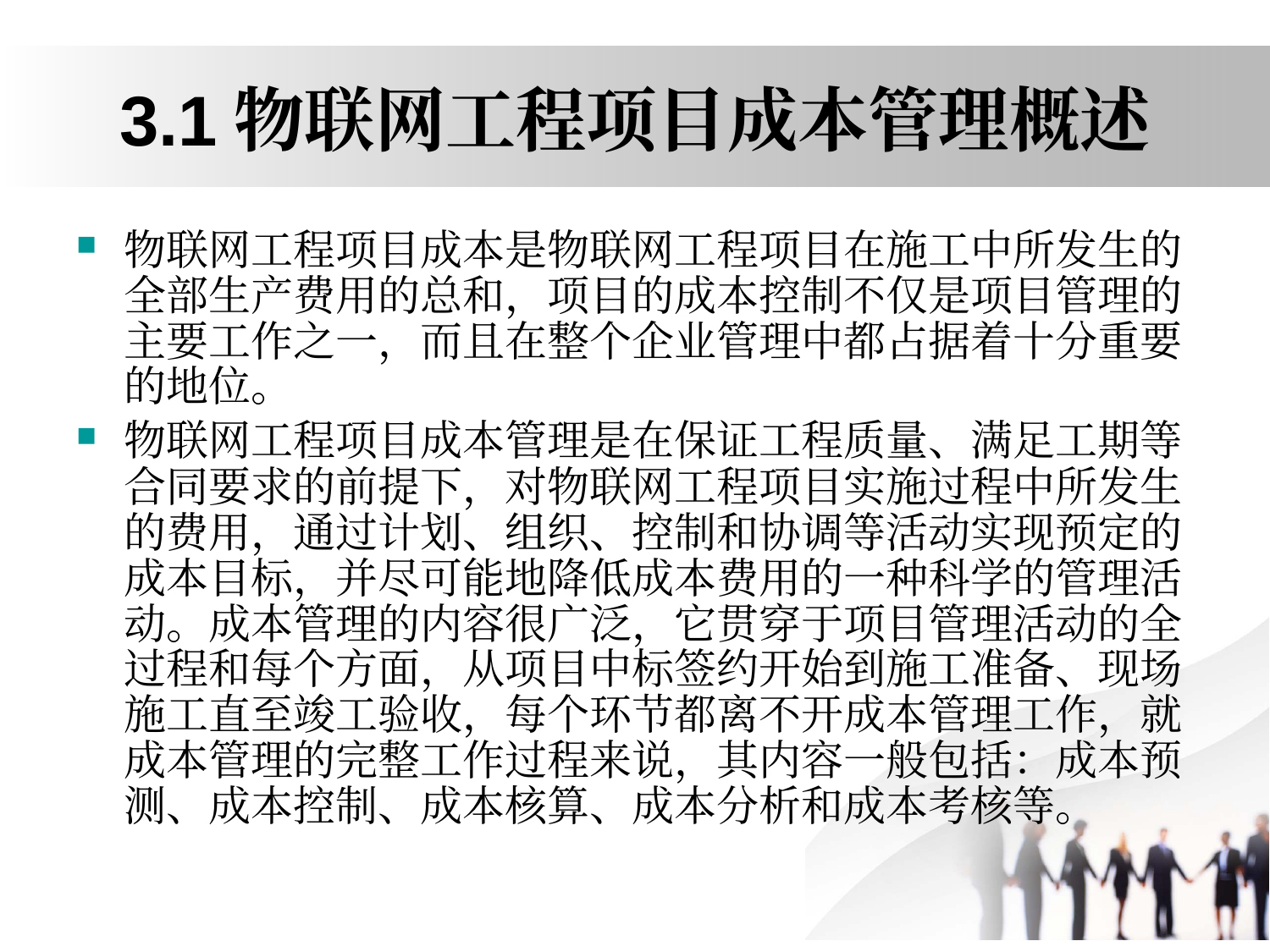

# 3.1物联网工程项目成本管理概述
物联网工程项目成本是物联网工程项目在施工中所发生的全部生产费用的总和，项目的成本控制不仅是项目管理的主要工作之一，而且在整个企业管理中都占据着十分重要的地位。
物联网工程项目成本管理是在保证工程质量、满足工期等合同要求的前提下，对物联网工程项目实施过程中所发生的费用，通过计划、组织、控制和协调等活动实现预定的成本目标，并尽可能地降低成本费用的一种科学的管理活动。成本管理的内容很广泛，它贯穿于项目管理活动的全过程和每个方面，从项目中标签约开始到施工准备、现场施工直至竣工验收，每个环节都离不开成本管理工作，就成本管理的完整工作过程来说，其内容一般包括：成本预测、成本控制、成本核算、成本分析和成本考核等。